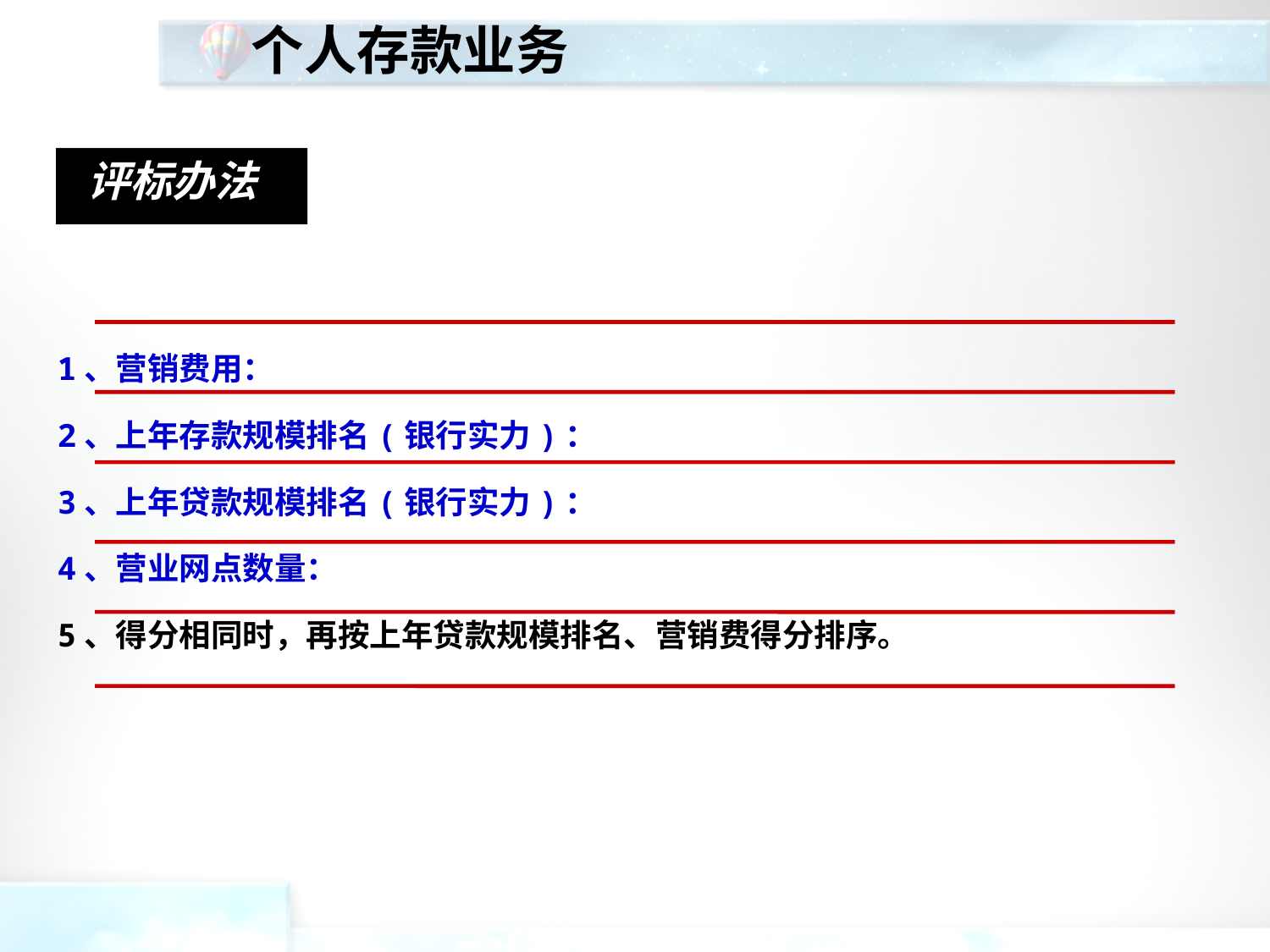

个人存款业务
评标办法
1、营销费用：
2、上年存款规模排名(银行实力)：
3、上年贷款规模排名(银行实力)：
4、营业网点数量：
5、得分相同时，再按上年贷款规模排名、营销费得分排序。